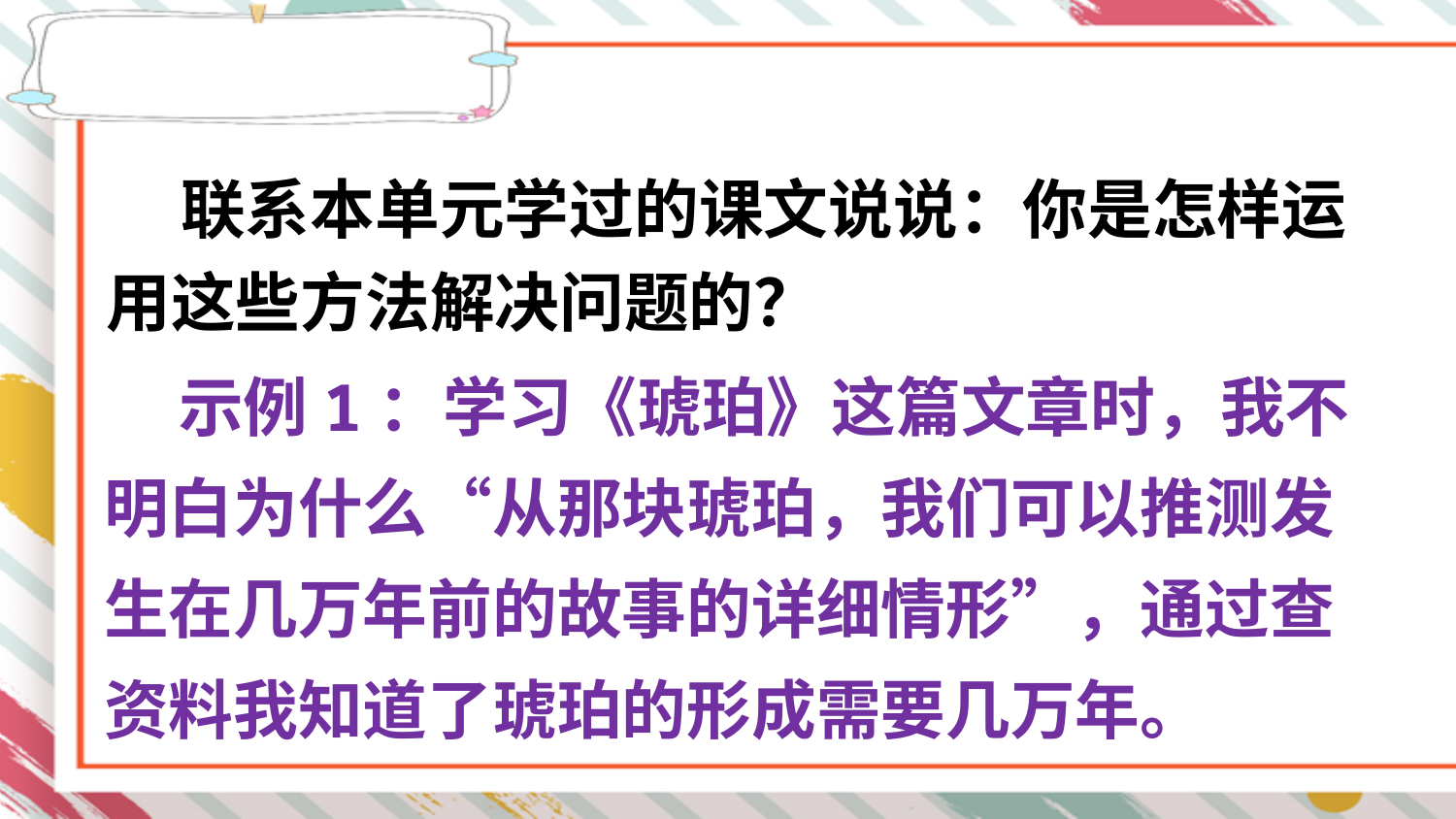

联系本单元学过的课文说说：你是怎样运用这些方法解决问题的？
    示例1：学习《琥珀》这篇文章时，我不明白为什么“从那块琥珀，我们可以推测发生在几万年前的故事的详细情形”，通过查资料我知道了琥珀的形成需要几万年。